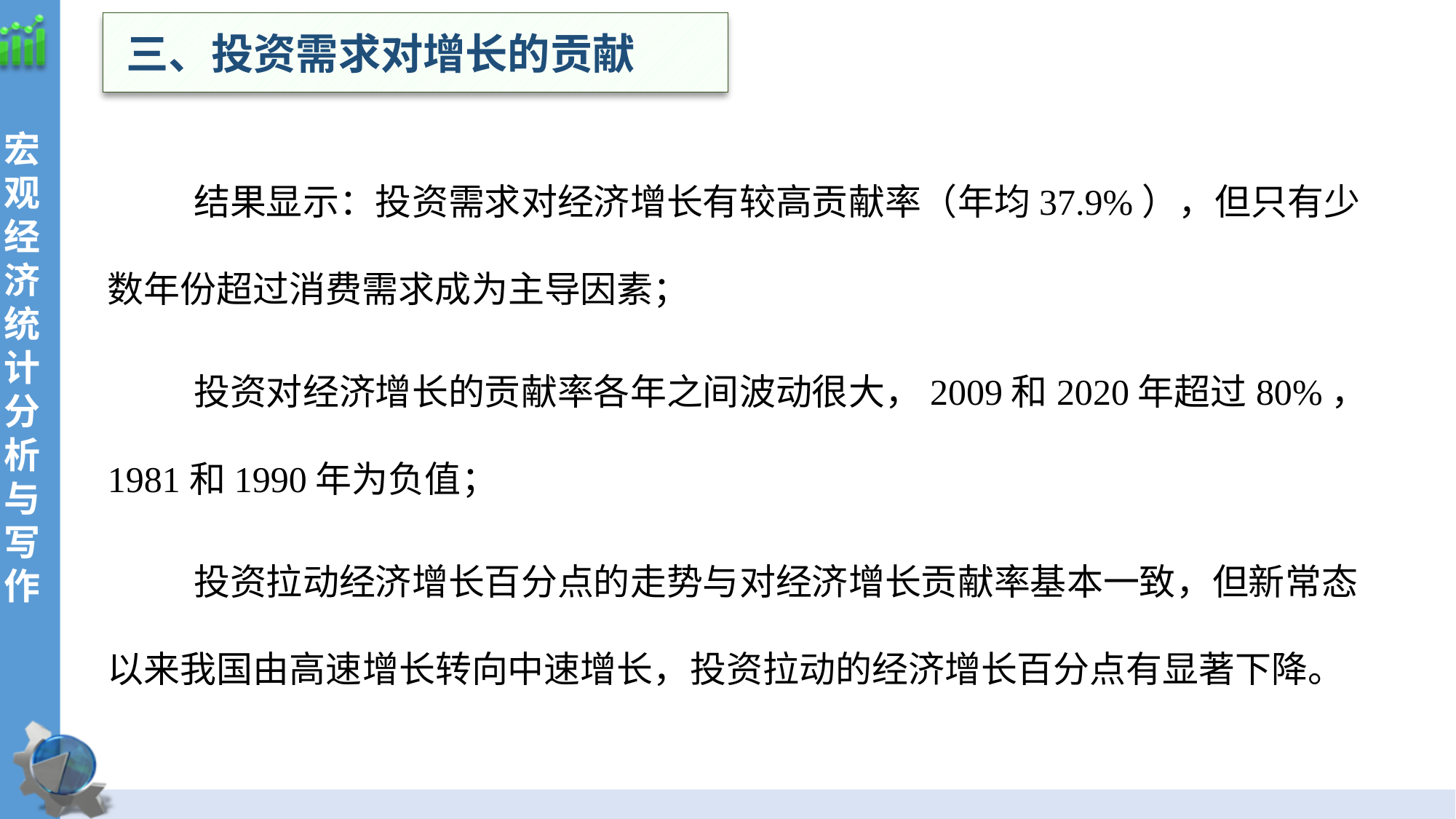

三、投资需求对增长的贡献
结果显示：投资需求对经济增长有较高贡献率（年均37.9%），但只有少数年份超过消费需求成为主导因素；
投资对经济增长的贡献率各年之间波动很大，2009和2020年超过80%，1981和1990年为负值；
投资拉动经济增长百分点的走势与对经济增长贡献率基本一致，但新常态以来我国由高速增长转向中速增长，投资拉动的经济增长百分点有显著下降。